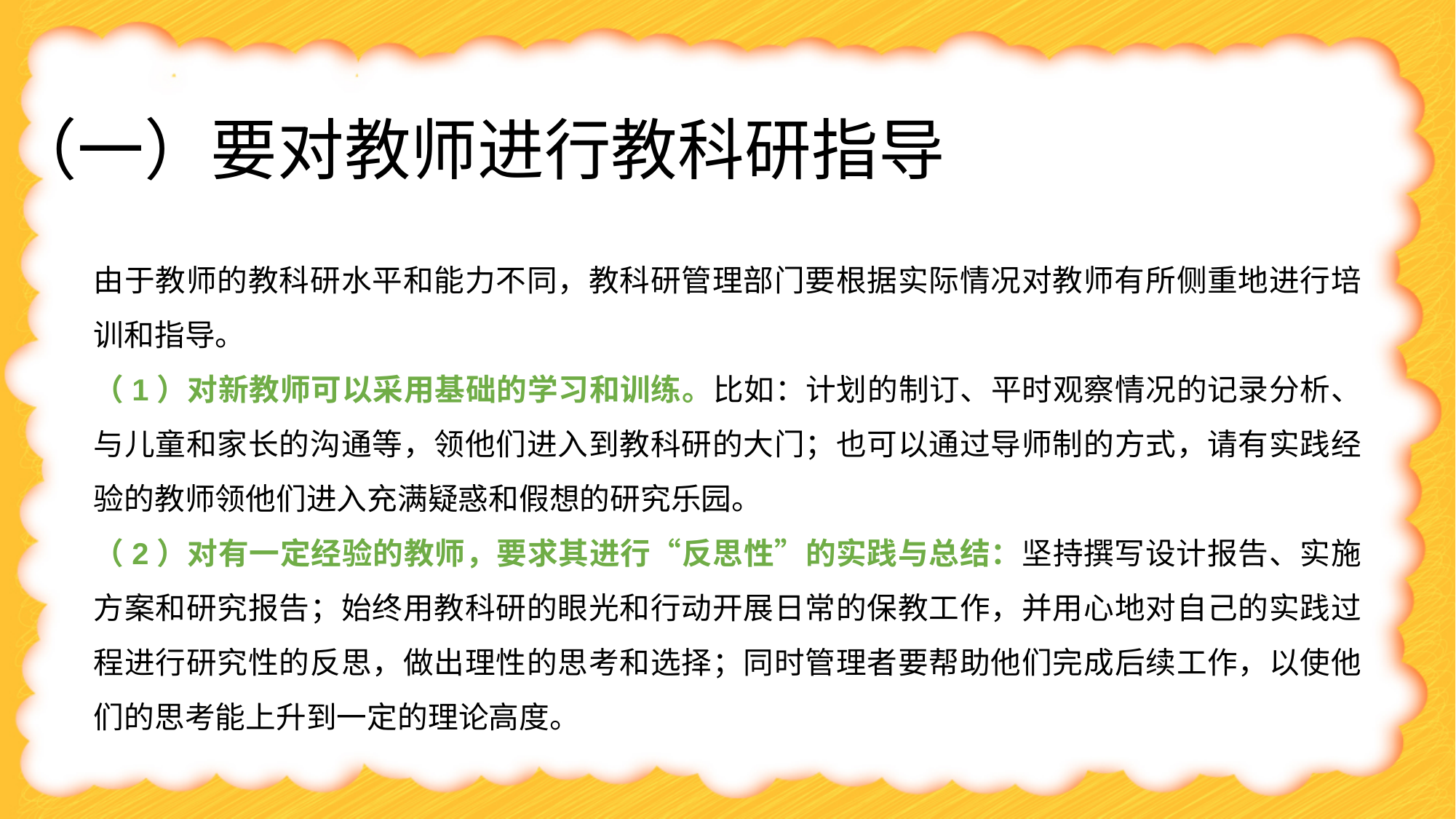

# （一）要对教师进行教科研指导
由于教师的教科研水平和能力不同，教科研管理部门要根据实际情况对教师有所侧重地进行培训和指导。
（1）对新教师可以采用基础的学习和训练。比如：计划的制订、平时观察情况的记录分析、与儿童和家长的沟通等，领他们进入到教科研的大门；也可以通过导师制的方式，请有实践经验的教师领他们进入充满疑惑和假想的研究乐园。
（2）对有一定经验的教师，要求其进行“反思性”的实践与总结：坚持撰写设计报告、实施方案和研究报告；始终用教科研的眼光和行动开展日常的保教工作，并用心地对自己的实践过程进行研究性的反思，做出理性的思考和选择；同时管理者要帮助他们完成后续工作，以使他们的思考能上升到一定的理论高度。